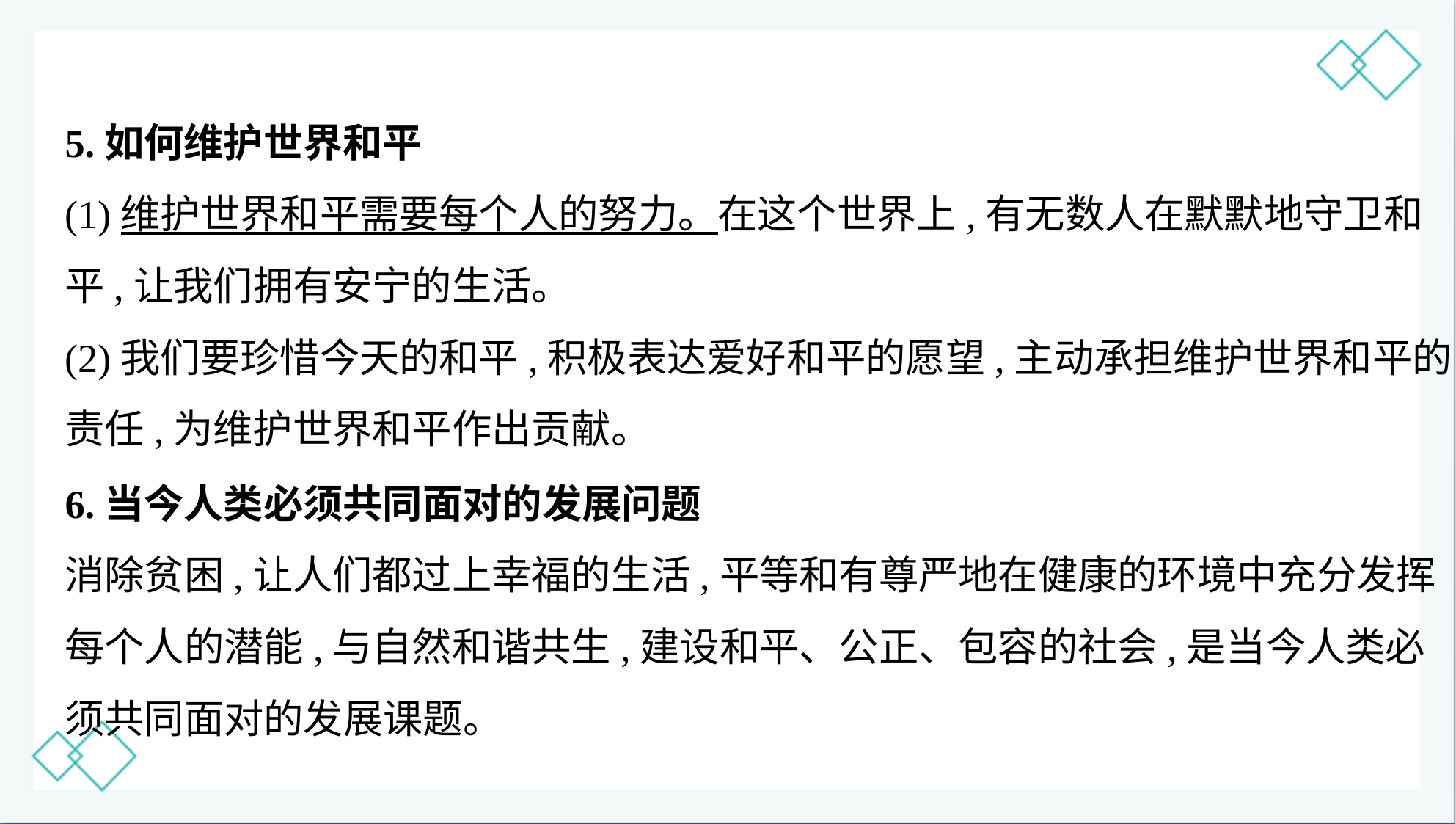

5.如何维护世界和平
(1)维护世界和平需要每个人的努力。在这个世界上,有无数人在默默地守卫和
平,让我们拥有安宁的生活。
(2)我们要珍惜今天的和平,积极表达爱好和平的愿望,主动承担维护世界和平的
责任,为维护世界和平作出贡献。
6.当今人类必须共同面对的发展问题
消除贫困,让人们都过上幸福的生活,平等和有尊严地在健康的环境中充分发挥
每个人的潜能,与自然和谐共生,建设和平、公正、包容的社会,是当今人类必
须共同面对的发展课题。